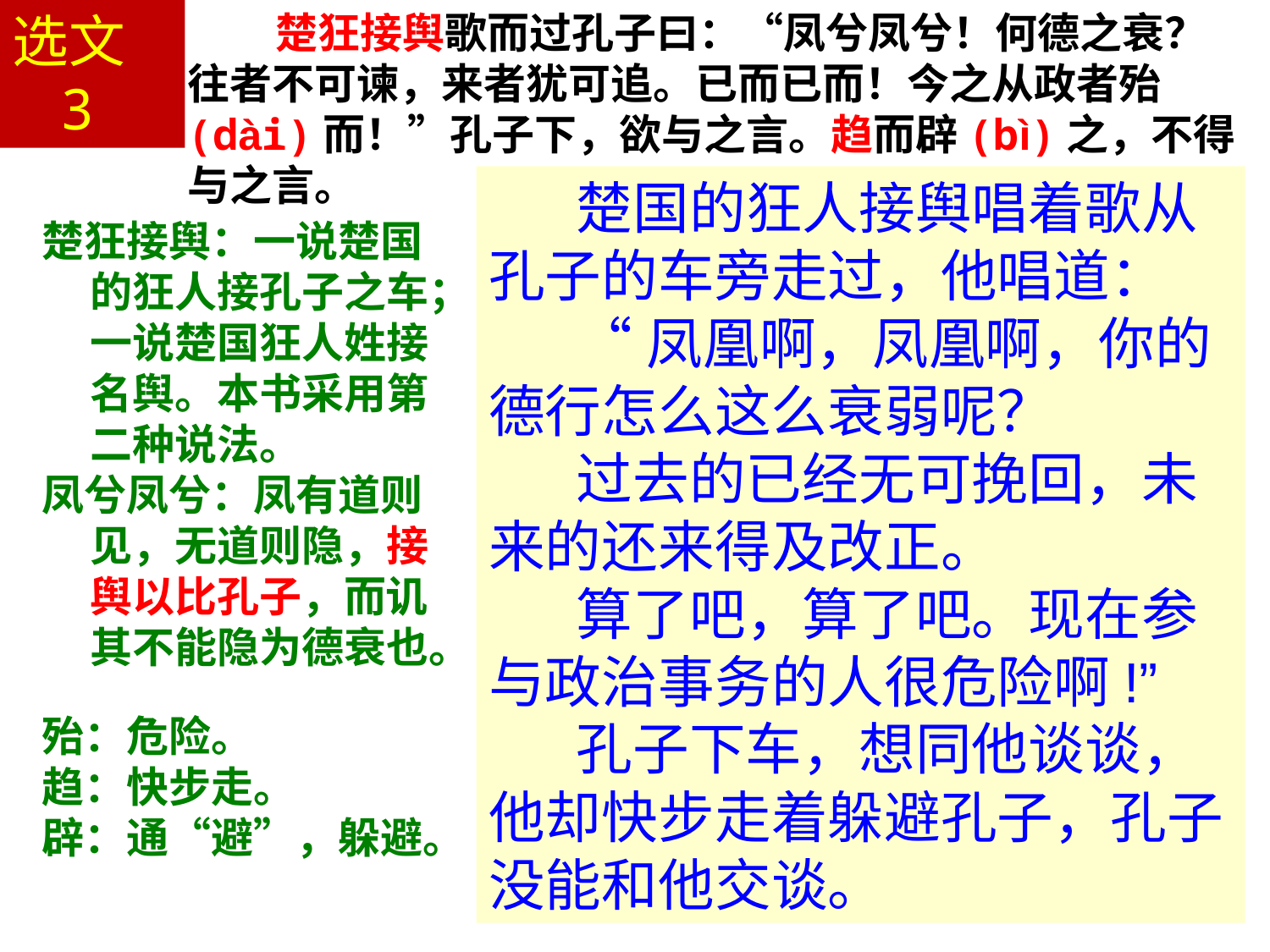

选文3
楚狂接舆歌而过孔子曰：“凤兮凤兮！何德之衰？往者不可谏，来者犹可追。已而已而！今之从政者殆(dài)而！”孔子下，欲与之言。趋而辟(bì)之，不得与之言。
楚国的狂人接舆唱着歌从孔子的车旁走过，他唱道：
“凤凰啊，凤凰啊，你的德行怎么这么衰弱呢？
过去的已经无可挽回，未来的还来得及改正。
算了吧，算了吧。现在参与政治事务的人很危险啊!”
孔子下车，想同他谈谈，他却快步走着躲避孔子，孔子没能和他交谈。
楚狂接舆：一说楚国的狂人接孔子之车；一说楚国狂人姓接名舆。本书采用第二种说法。
凤兮凤兮：凤有道则见，无道则隐，接舆以比孔子，而讥其不能隐为德衰也。
殆：危险。
趋：快步走。
辟：通“避”，躲避。